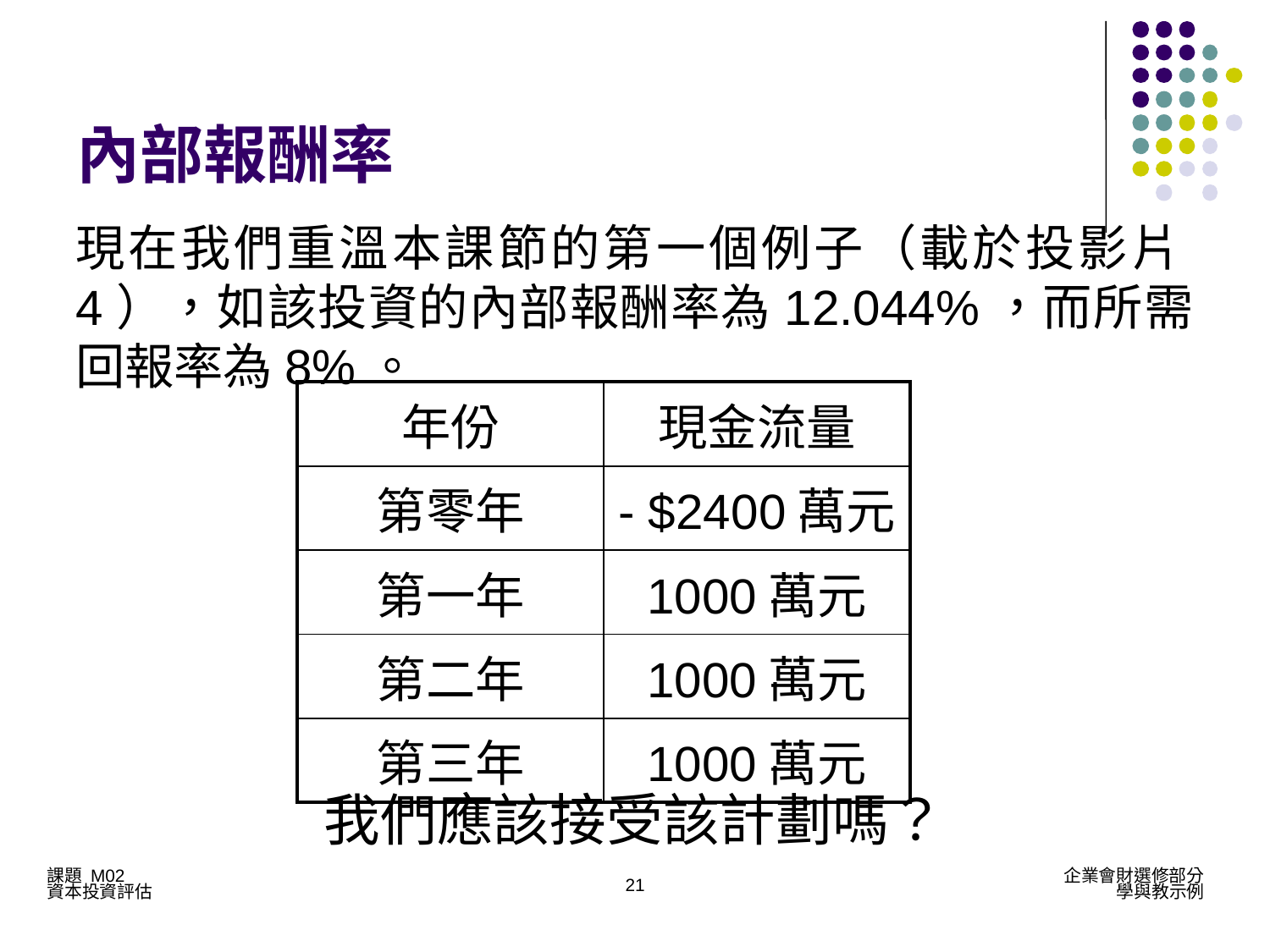

# 內部報酬率
現在我們重溫本課節的第一個例子（載於投影片4），如該投資的內部報酬率為12.044%，而所需回報率為8%。

| 年份 | 現金流量 |
| --- | --- |
| 第零年 | - $2400萬元 |
| 第一年 | 1000萬元 |
| 第二年 | 1000萬元 |
| 第三年 | 1000萬元 |
我們應該接受該計劃嗎？
21